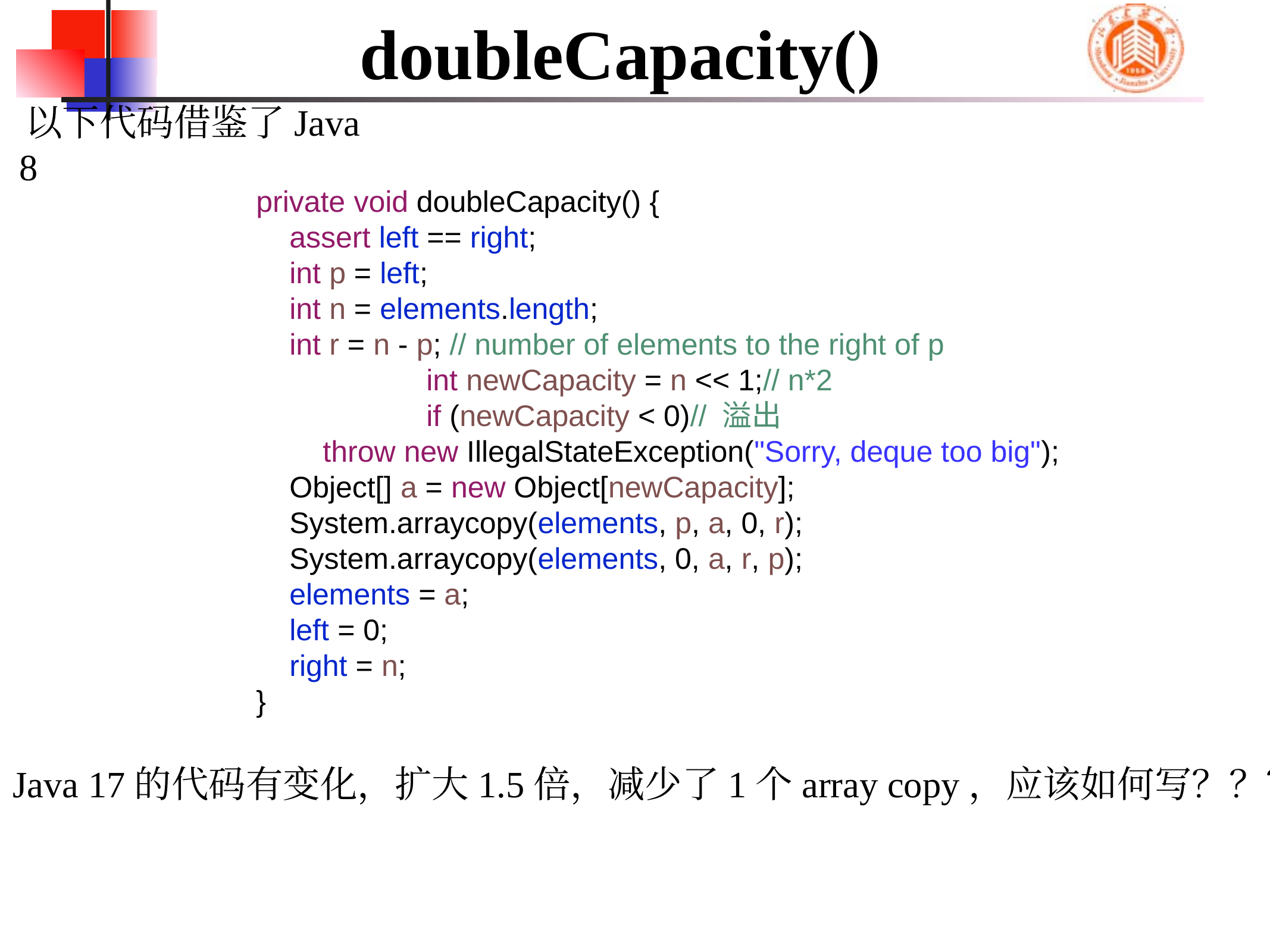

# doubleCapacity()
以下代码借鉴了Java 8
    private void doubleCapacity() {
        assert left == right;
        int p = left;
        int n = elements.length;
        int r = n - p; // number of elements to the right of p
		   int newCapacity = n << 1;// n*2
		   if (newCapacity < 0)// 溢出
            throw new IllegalStateException("Sorry, deque too big");
        Object[] a = new Object[newCapacity];
        System.arraycopy(elements, p, a, 0, r);
        System.arraycopy(elements, 0, a, r, p);
        elements = a;
        left = 0;
        right = n;
    }
Java 17的代码有变化，扩大1.5倍，减少了1个array copy，应该如何写？？？